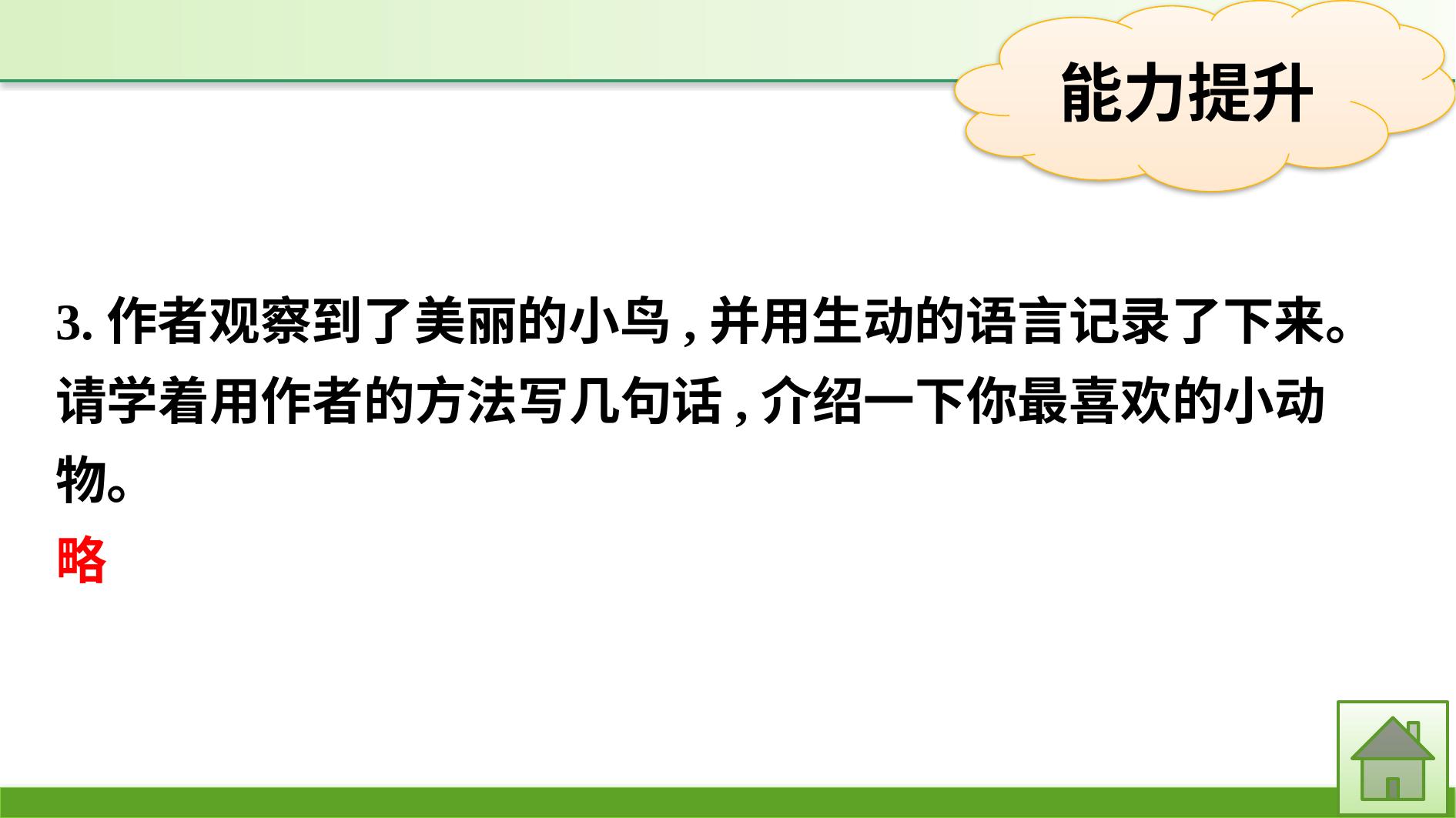

3.作者观察到了美丽的小鸟,并用生动的语言记录了下来。请学着用作者的方法写几句话,介绍一下你最喜欢的小动物。
略